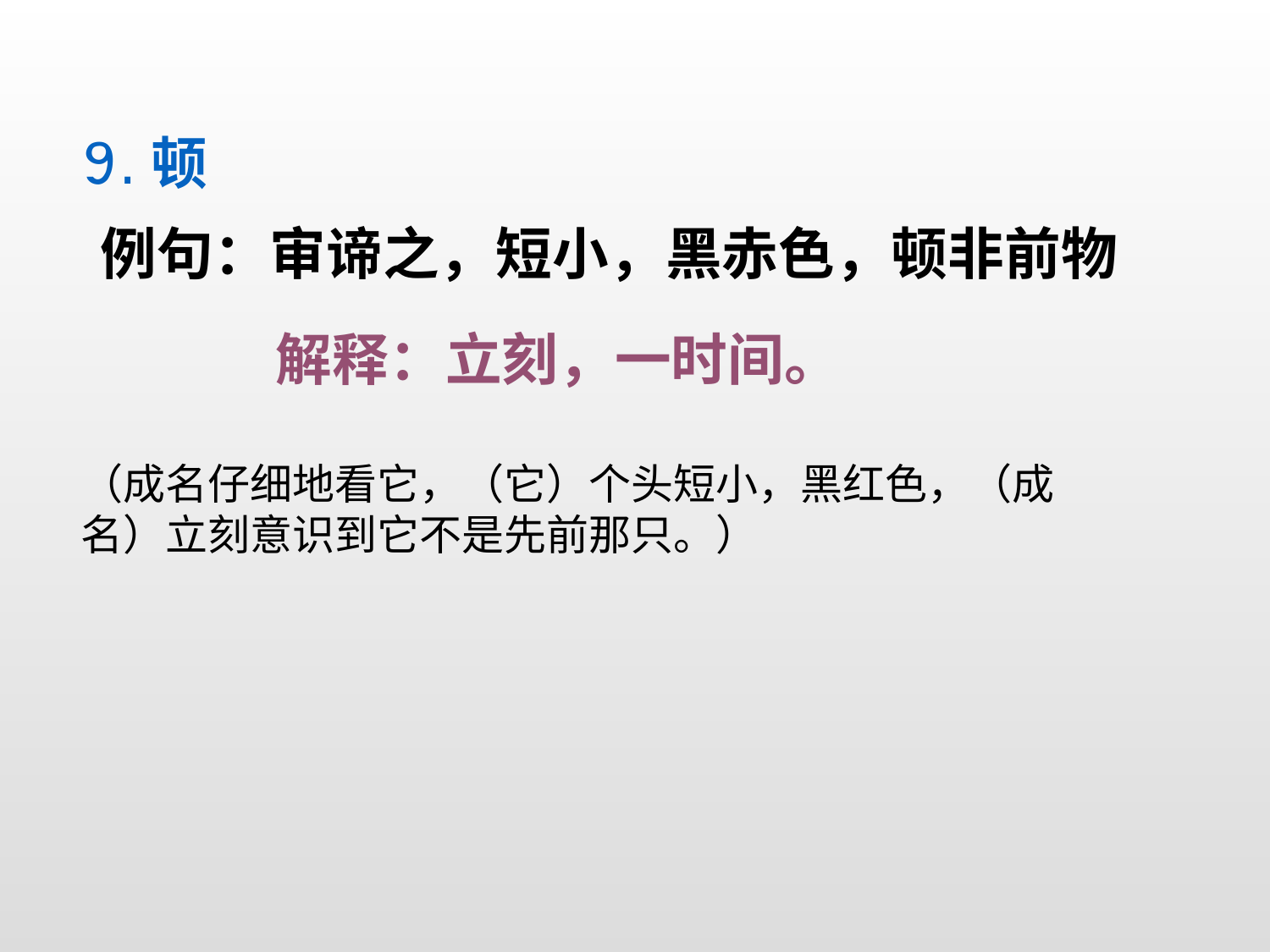

9.顿
例句：审谛之，短小，黑赤色，顿非前物
解释：立刻，一时间。
（成名仔细地看它，（它）个头短小，黑红色，（成名）立刻意识到它不是先前那只。）